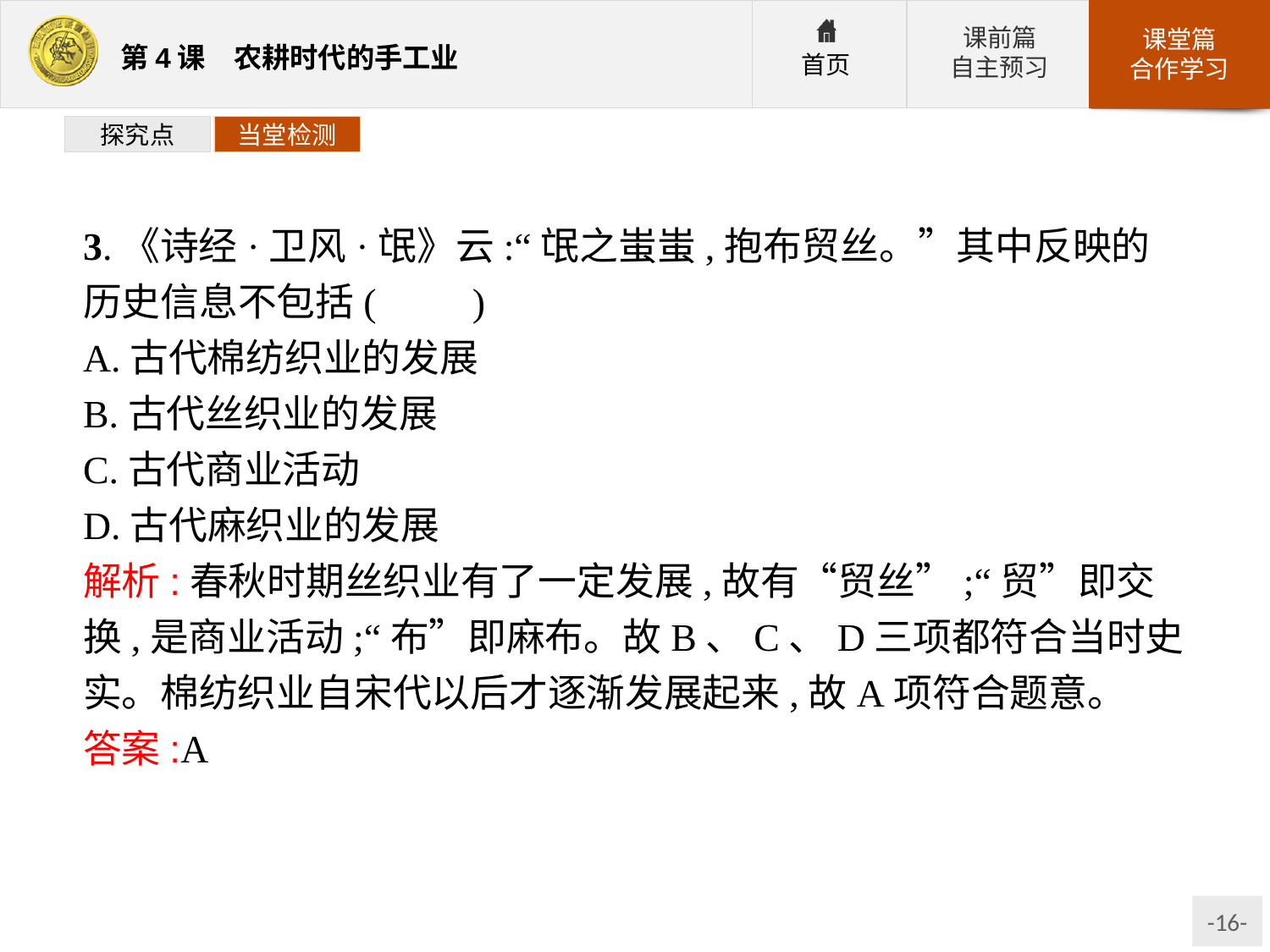

探究点
当堂检测
3.《诗经·卫风·氓》云:“氓之蚩蚩,抱布贸丝。”其中反映的历史信息不包括(　　)
A.古代棉纺织业的发展
B.古代丝织业的发展
C.古代商业活动
D.古代麻织业的发展
解析:春秋时期丝织业有了一定发展,故有“贸丝”;“贸”即交换,是商业活动;“布”即麻布。故B、C、D三项都符合当时史实。棉纺织业自宋代以后才逐渐发展起来,故A项符合题意。
答案:A